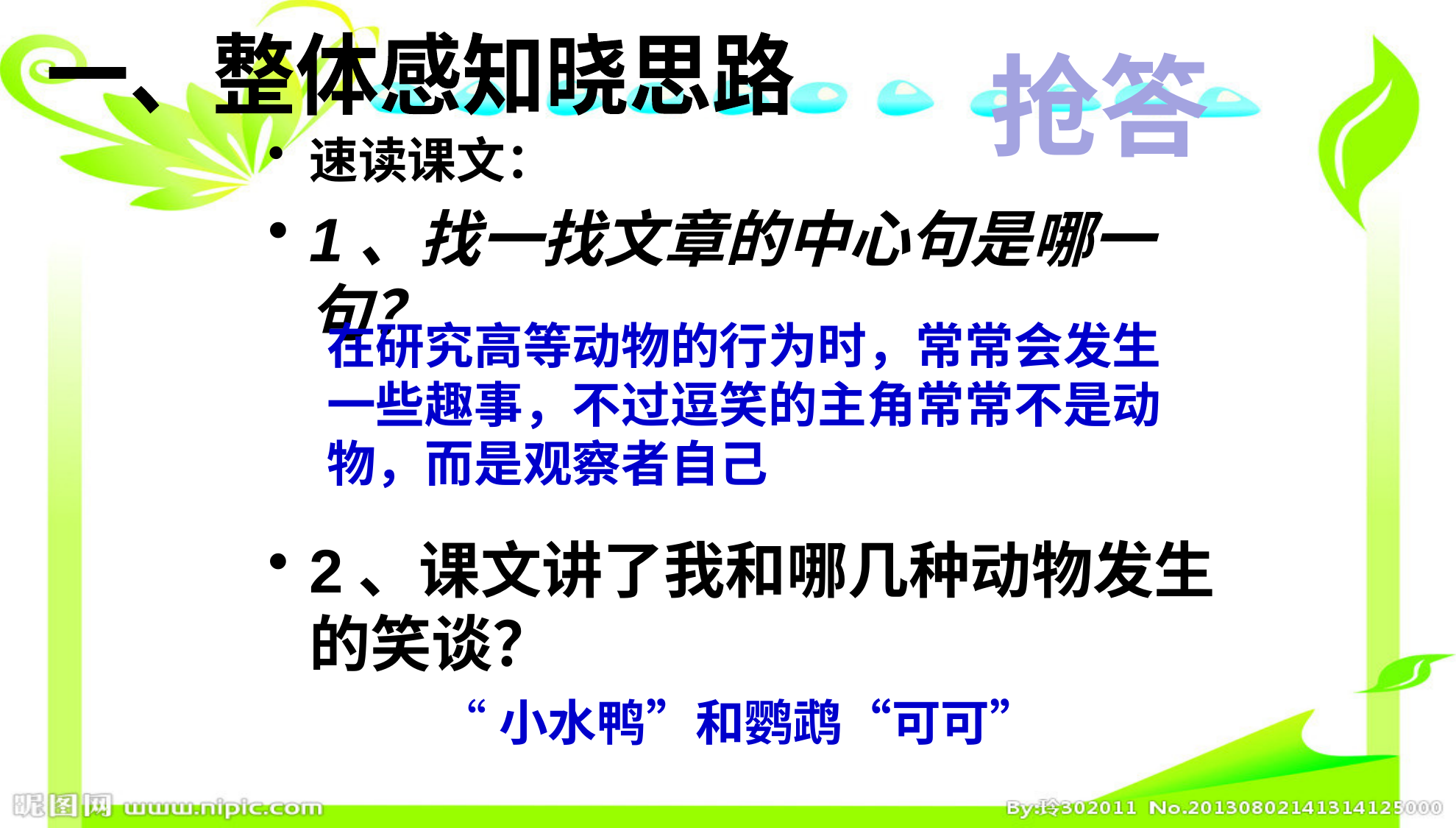

一、整体感知晓思路
抢答
速读课文：
1、找一找文章的中心句是哪一句？

2、课文讲了我和哪几种动物发生的笑谈？
在研究高等动物的行为时，常常会发生一些趣事，不过逗笑的主角常常不是动物，而是观察者自己
“小水鸭”和鹦鹉“可可”